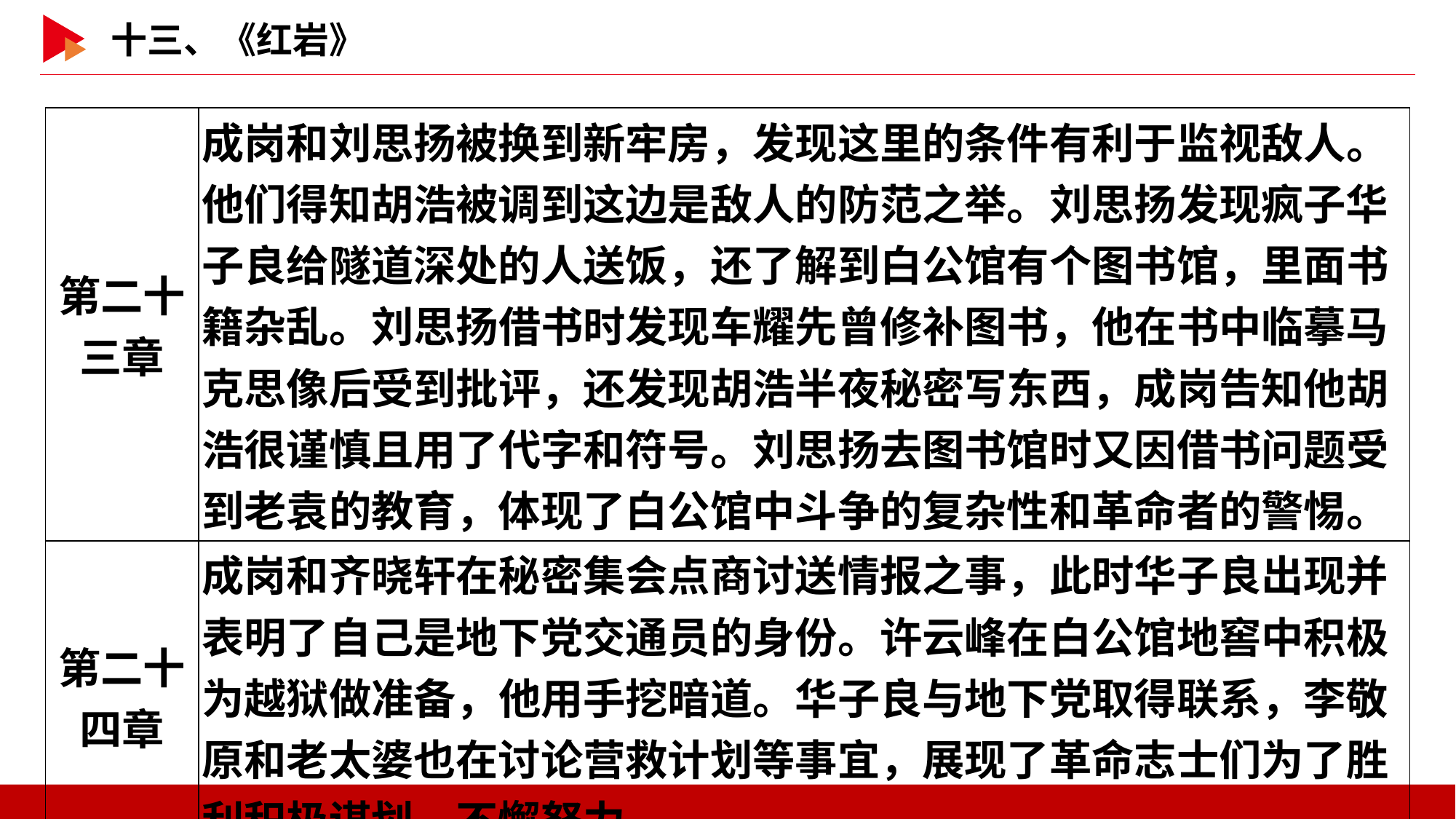

| 第二十 三章 | 成岗和刘思扬被换到新牢房，发现这里的条件有利于监视敌人。他们得知胡浩被调到这边是敌人的防范之举。刘思扬发现疯子华子良给隧道深处的人送饭，还了解到白公馆有个图书馆，里面书籍杂乱。刘思扬借书时发现车耀先曾修补图书，他在书中临摹马克思像后受到批评，还发现胡浩半夜秘密写东西，成岗告知他胡浩很谨慎且用了代字和符号。刘思扬去图书馆时又因借书问题受到老袁的教育，体现了白公馆中斗争的复杂性和革命者的警惕。 |
| --- | --- |
| 第二十 四章 | 成岗和齐晓轩在秘密集会点商讨送情报之事，此时华子良出现并表明了自己是地下党交通员的身份。许云峰在白公馆地窖中积极为越狱做准备，他用手挖暗道。华子良与地下党取得联系，李敬原和老太婆也在讨论营救计划等事宜，展现了革命志士们为了胜利积极谋划、不懈努力。 |